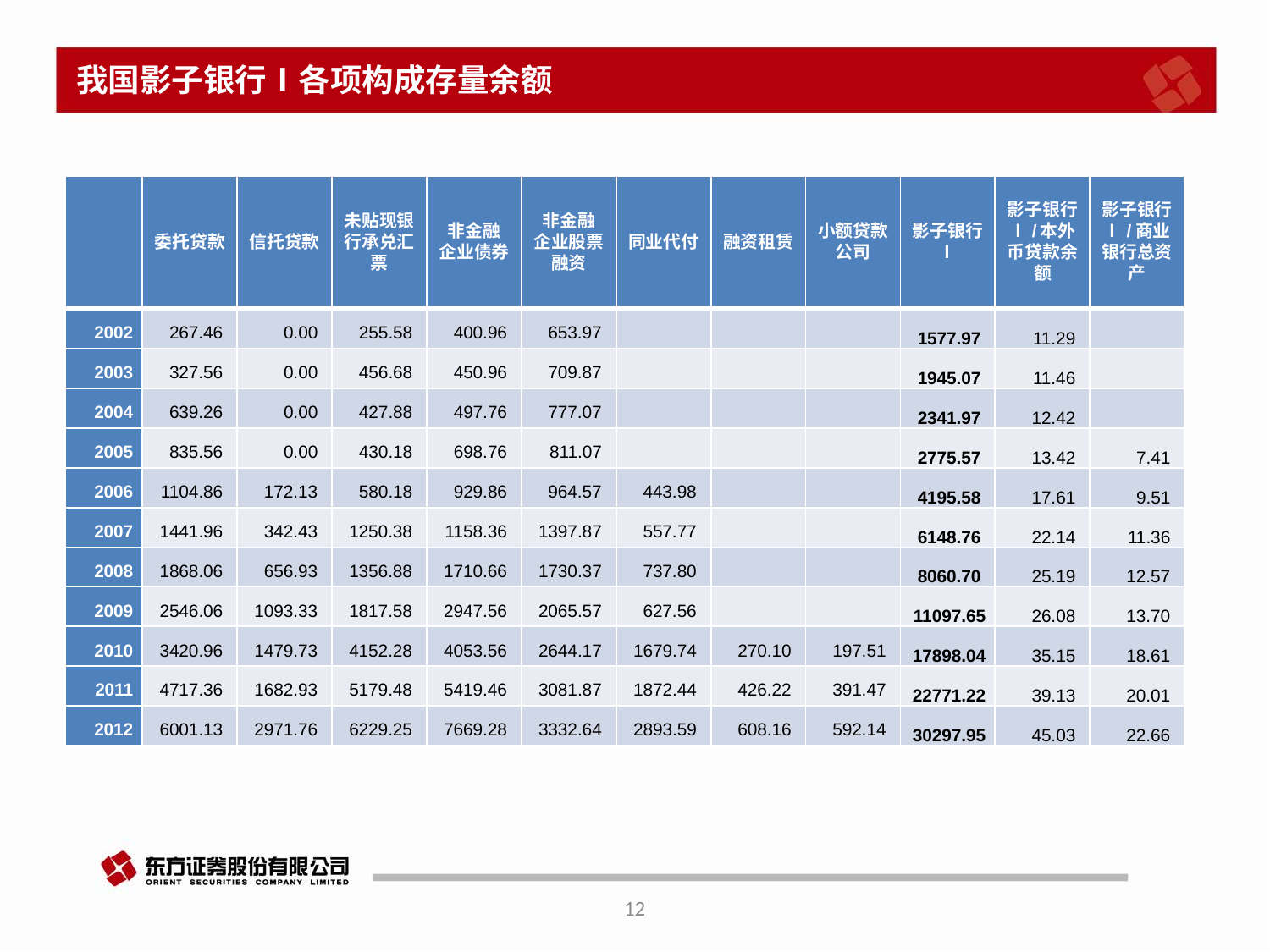

# 我国影子银行Ⅰ各项构成存量余额
|  | 委托贷款 | 信托贷款 | 未贴现银行承兑汇票 | 非金融 企业债券 | 非金融 企业股票融资 | 同业代付 | 融资租赁 | 小额贷款公司 | 影子银行Ⅰ | 影子银行Ⅰ/本外币贷款余额 | 影子银行Ⅰ/商业银行总资产 |
| --- | --- | --- | --- | --- | --- | --- | --- | --- | --- | --- | --- |
| 2002 | 267.46 | 0.00 | 255.58 | 400.96 | 653.97 |  |  |  | 1577.97 | 11.29 |  |
| 2003 | 327.56 | 0.00 | 456.68 | 450.96 | 709.87 |  |  |  | 1945.07 | 11.46 |  |
| 2004 | 639.26 | 0.00 | 427.88 | 497.76 | 777.07 |  |  |  | 2341.97 | 12.42 |  |
| 2005 | 835.56 | 0.00 | 430.18 | 698.76 | 811.07 |  |  |  | 2775.57 | 13.42 | 7.41 |
| 2006 | 1104.86 | 172.13 | 580.18 | 929.86 | 964.57 | 443.98 |  |  | 4195.58 | 17.61 | 9.51 |
| 2007 | 1441.96 | 342.43 | 1250.38 | 1158.36 | 1397.87 | 557.77 |  |  | 6148.76 | 22.14 | 11.36 |
| 2008 | 1868.06 | 656.93 | 1356.88 | 1710.66 | 1730.37 | 737.80 |  |  | 8060.70 | 25.19 | 12.57 |
| 2009 | 2546.06 | 1093.33 | 1817.58 | 2947.56 | 2065.57 | 627.56 |  |  | 11097.65 | 26.08 | 13.70 |
| 2010 | 3420.96 | 1479.73 | 4152.28 | 4053.56 | 2644.17 | 1679.74 | 270.10 | 197.51 | 17898.04 | 35.15 | 18.61 |
| 2011 | 4717.36 | 1682.93 | 5179.48 | 5419.46 | 3081.87 | 1872.44 | 426.22 | 391.47 | 22771.22 | 39.13 | 20.01 |
| 2012 | 6001.13 | 2971.76 | 6229.25 | 7669.28 | 3332.64 | 2893.59 | 608.16 | 592.14 | 30297.95 | 45.03 | 22.66 |
12